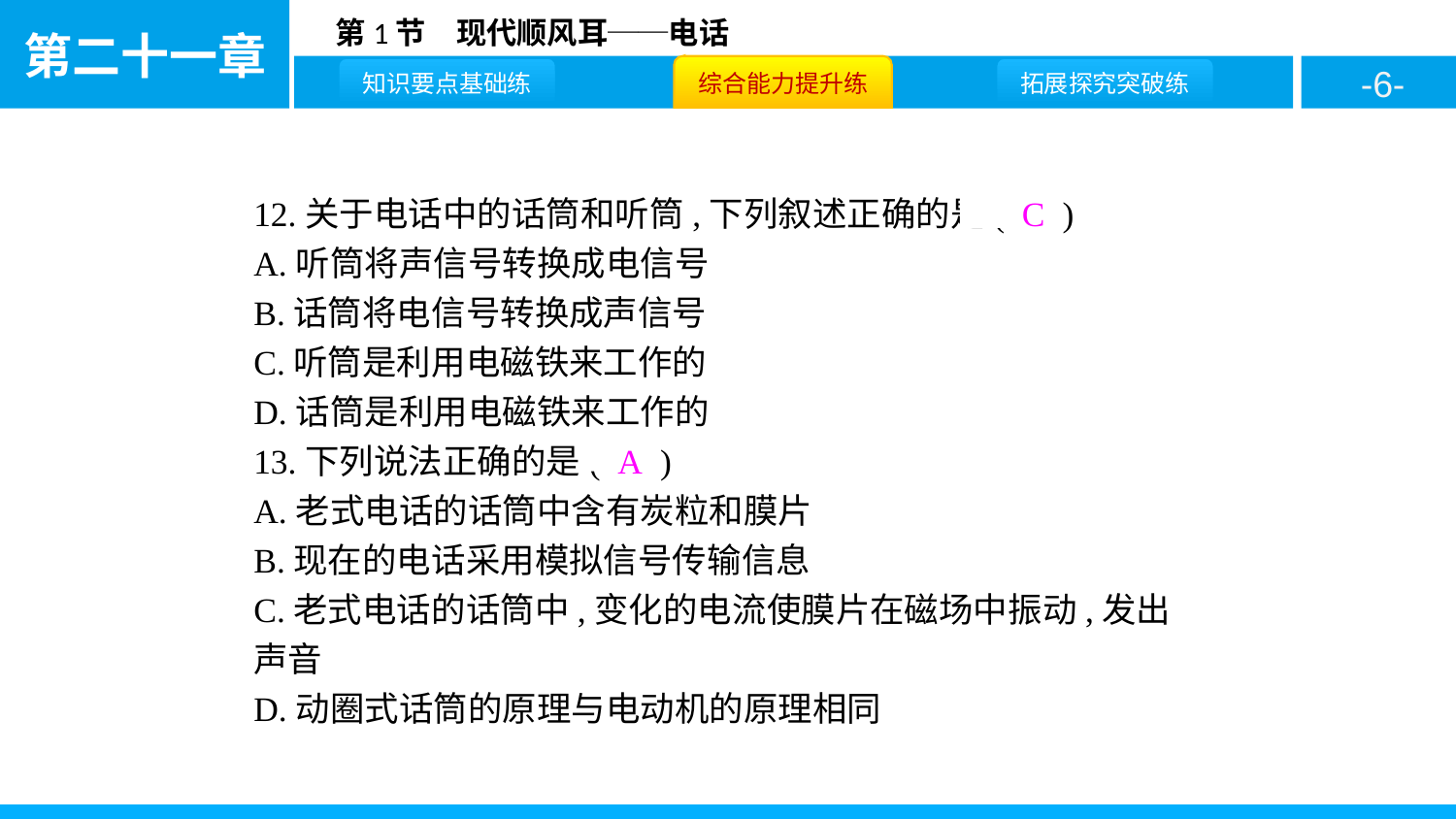

12.关于电话中的话筒和听筒,下列叙述正确的是(  C  )
A.听筒将声信号转换成电信号
B.话筒将电信号转换成声信号
C.听筒是利用电磁铁来工作的
D.话筒是利用电磁铁来工作的
13.下列说法正确的是(  A  )
A.老式电话的话筒中含有炭粒和膜片
B.现在的电话采用模拟信号传输信息
C.老式电话的话筒中,变化的电流使膜片在磁场中振动,发出声音
D.动圈式话筒的原理与电动机的原理相同